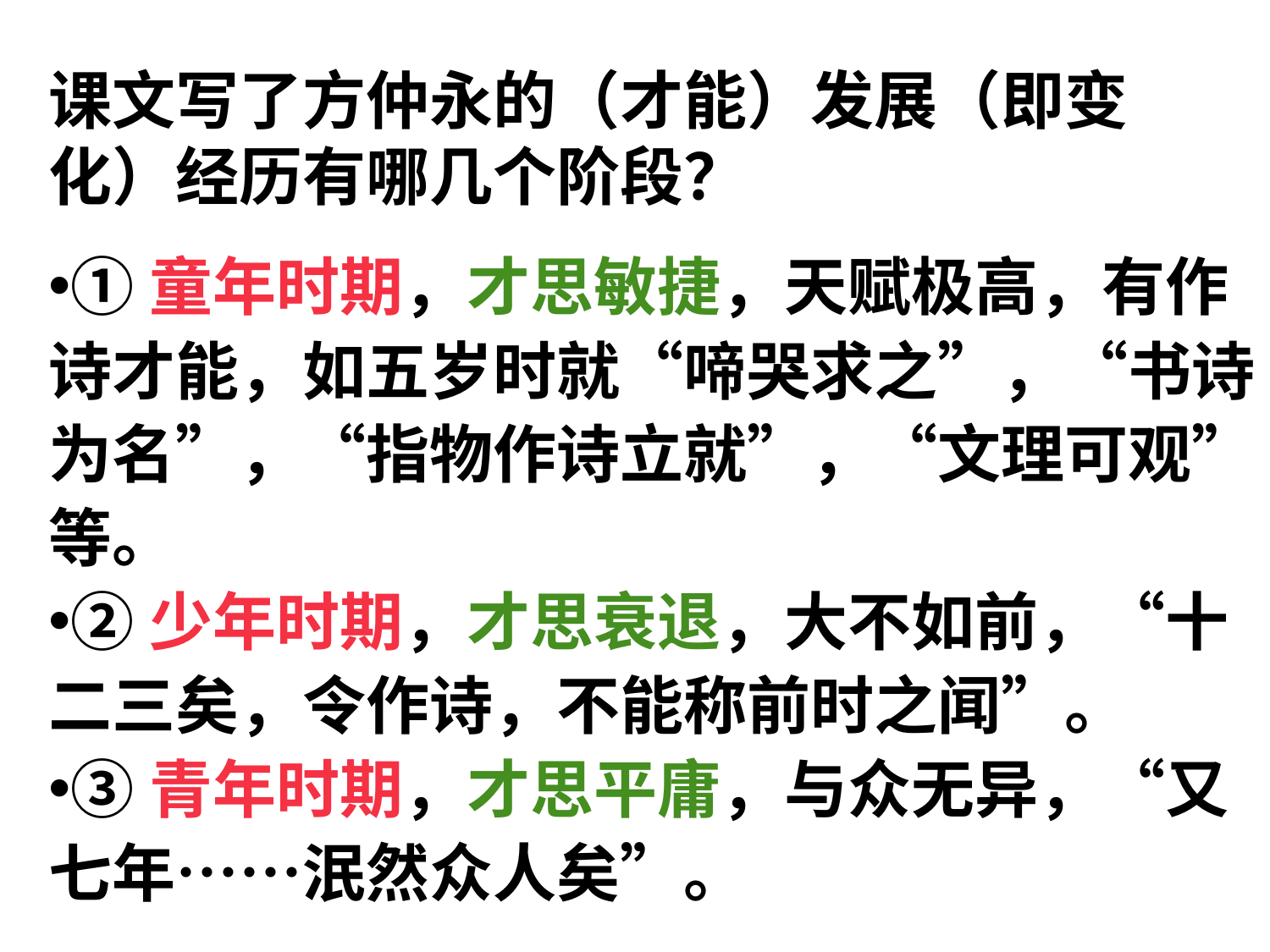

课文写了方仲永的（才能）发展（即变化）经历有哪几个阶段？
①童年时期，才思敏捷，天赋极高，有作诗才能，如五岁时就“啼哭求之”，“书诗为名”，“指物作诗立就”，“文理可观”等。
②少年时期，才思衰退，大不如前，“十二三矣，令作诗，不能称前时之闻”。
③青年时期，才思平庸，与众无异，“又七年……泯然众人矣”。